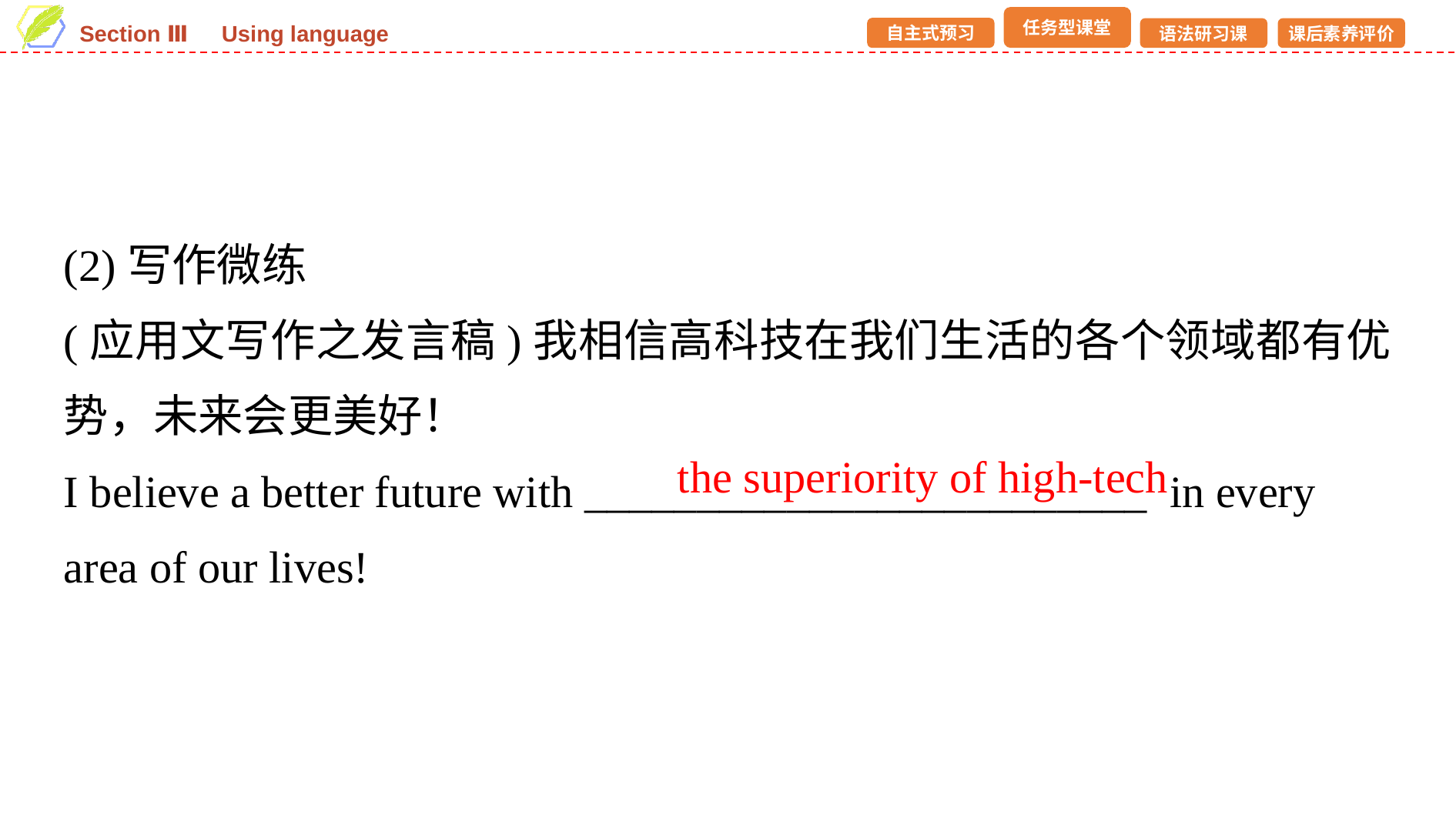

(2)写作微练
(应用文写作之发言稿)我相信高科技在我们生活的各个领域都有优势，未来会更美好！
I believe a better future with _________________________  in every area of our lives!
the superiority of high-tech